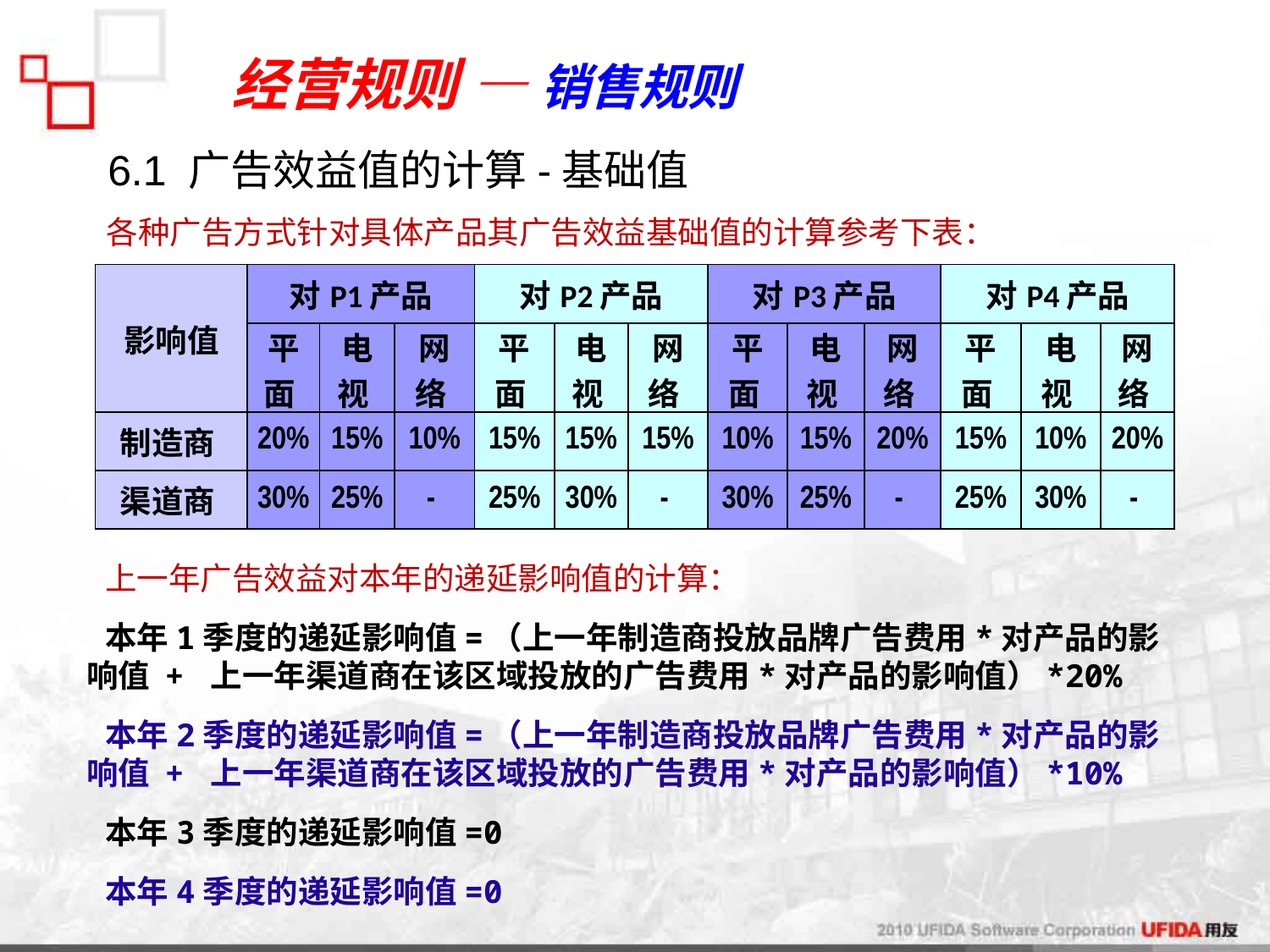

经营规则 — 销售规则
6.1 广告效益值的计算-基础值
各种广告方式针对具体产品其广告效益基础值的计算参考下表：
| 影响值 | 对P1产品 |  |  | 对P2产品 |  |  | 对P3产品 |  |  | 对P4产品 |  |  |
| --- | --- | --- | --- | --- | --- | --- | --- | --- | --- | --- | --- | --- |
|  | 平面 | 电视 | 网络 | 平面 | 电视 | 网络 | 平面 | 电视 | 网络 | 平面 | 电视 | 网络 |
| 制造商 | 20% | 15% | 10% | 15% | 15% | 15% | 10% | 15% | 20% | 15% | 10% | 20% |
| 渠道商 | 30% | 25% | - | 25% | 30% | - | 30% | 25% | - | 25% | 30% | - |
上一年广告效益对本年的递延影响值的计算：
本年1季度的递延影响值=（上一年制造商投放品牌广告费用*对产品的影响值 + 上一年渠道商在该区域投放的广告费用*对产品的影响值）*20%
本年2季度的递延影响值=（上一年制造商投放品牌广告费用*对产品的影响值 + 上一年渠道商在该区域投放的广告费用*对产品的影响值）*10%
本年3季度的递延影响值=0
本年4季度的递延影响值=0